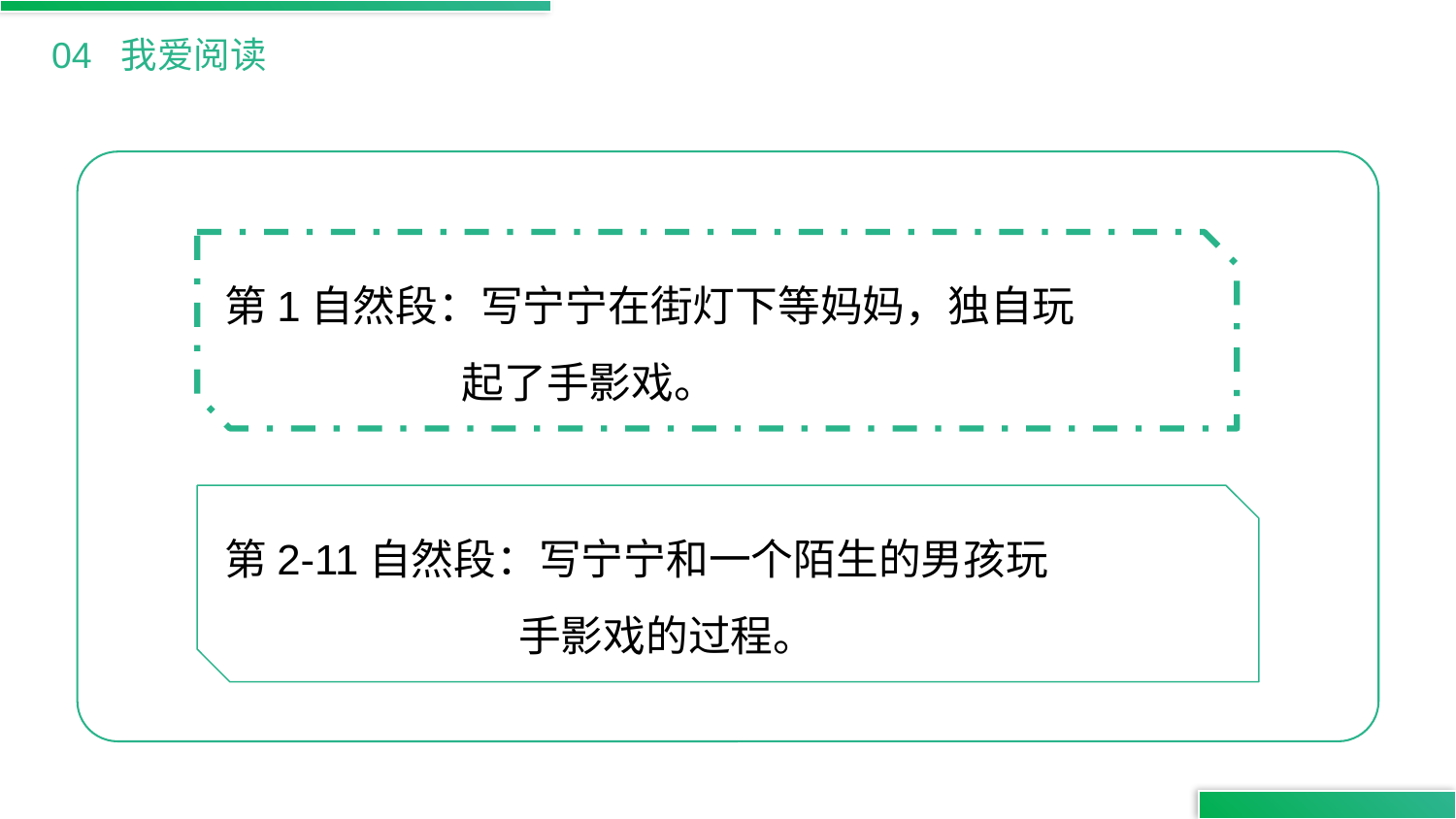

04  我爱阅读
第1自然段：写宁宁在街灯下等妈妈，独自玩
                        起了手影戏。
第2-11自然段：写宁宁和一个陌生的男孩玩
                              手影戏的过程。